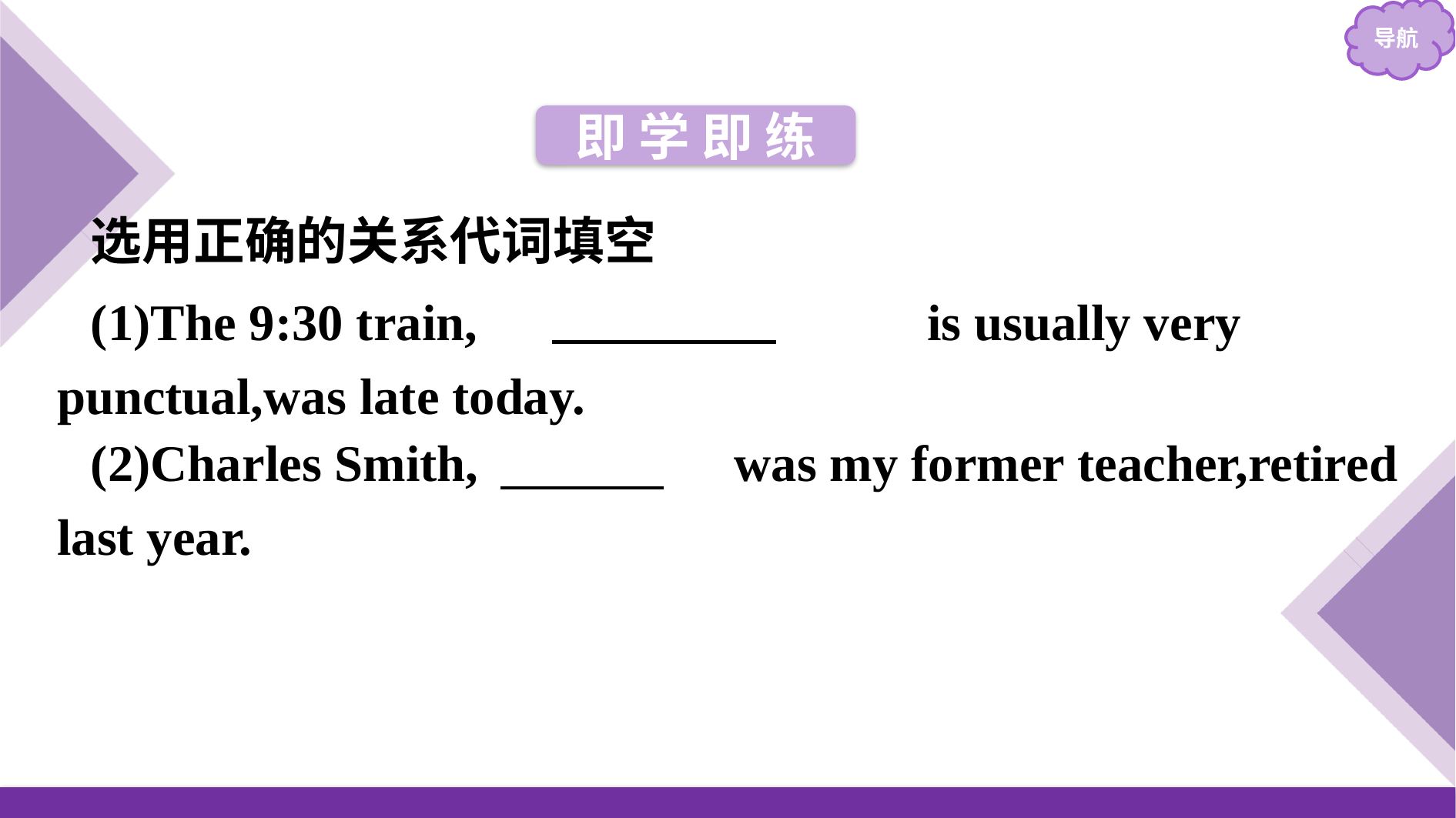

即 学 即 练
选用正确的关系代词填空

(2)Charles Smith,　who　 was my former teacher,retired last year.
(1)The 9:30 train,　　which　　　 is usually very punctual,was late today.